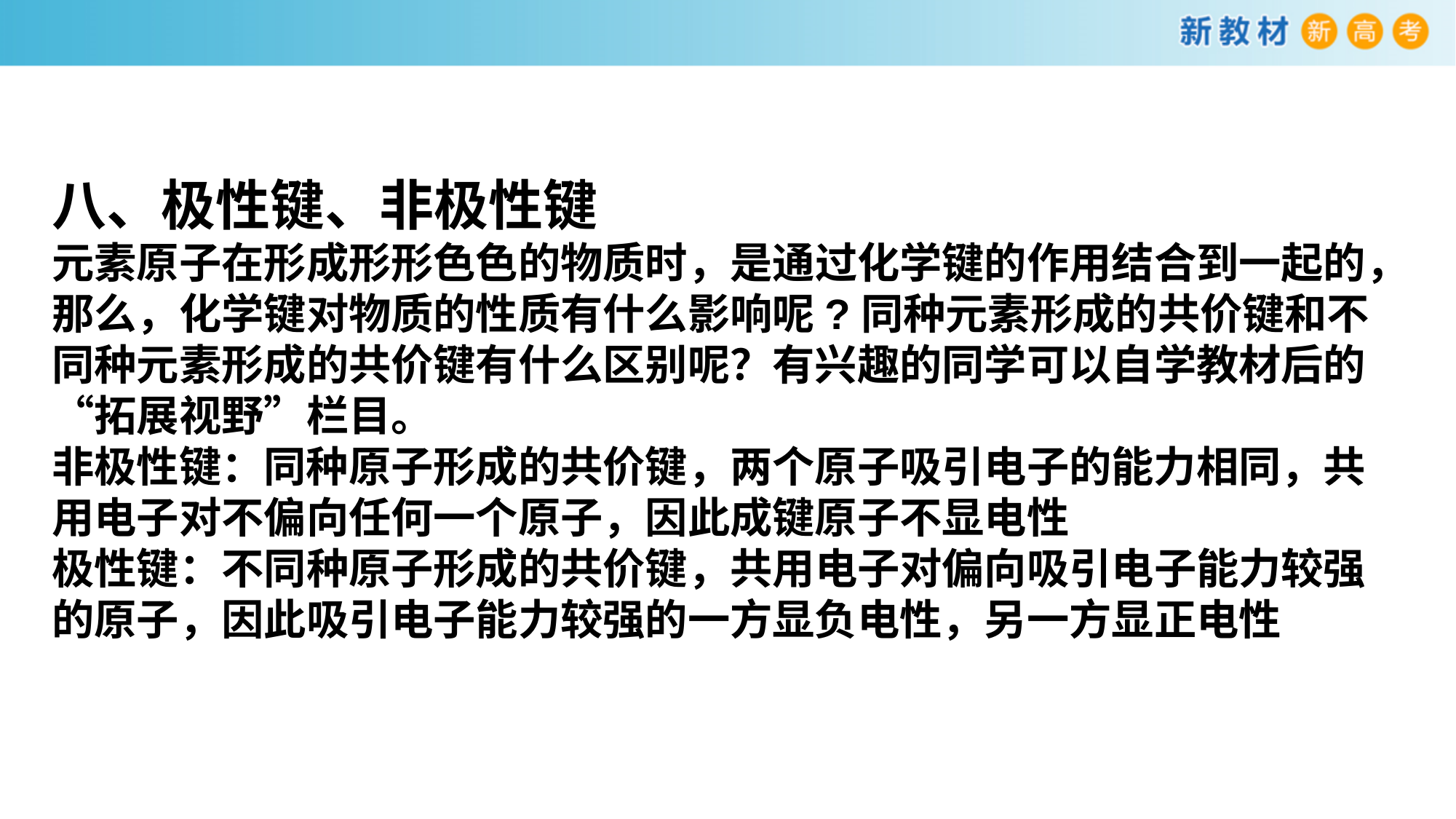

八、极性键、非极性键
元素原子在形成形形色色的物质时，是通过化学键的作用结合到一起的，那么，化学键对物质的性质有什么影响呢?同种元素形成的共价键和不同种元素形成的共价键有什么区别呢？有兴趣的同学可以自学教材后的“拓展视野”栏目。
非极性键：同种原子形成的共价键，两个原子吸引电子的能力相同，共用电子对不偏向任何一个原子，因此成键原子不显电性
极性键：不同种原子形成的共价键，共用电子对偏向吸引电子能力较强的原子，因此吸引电子能力较强的一方显负电性，另一方显正电性